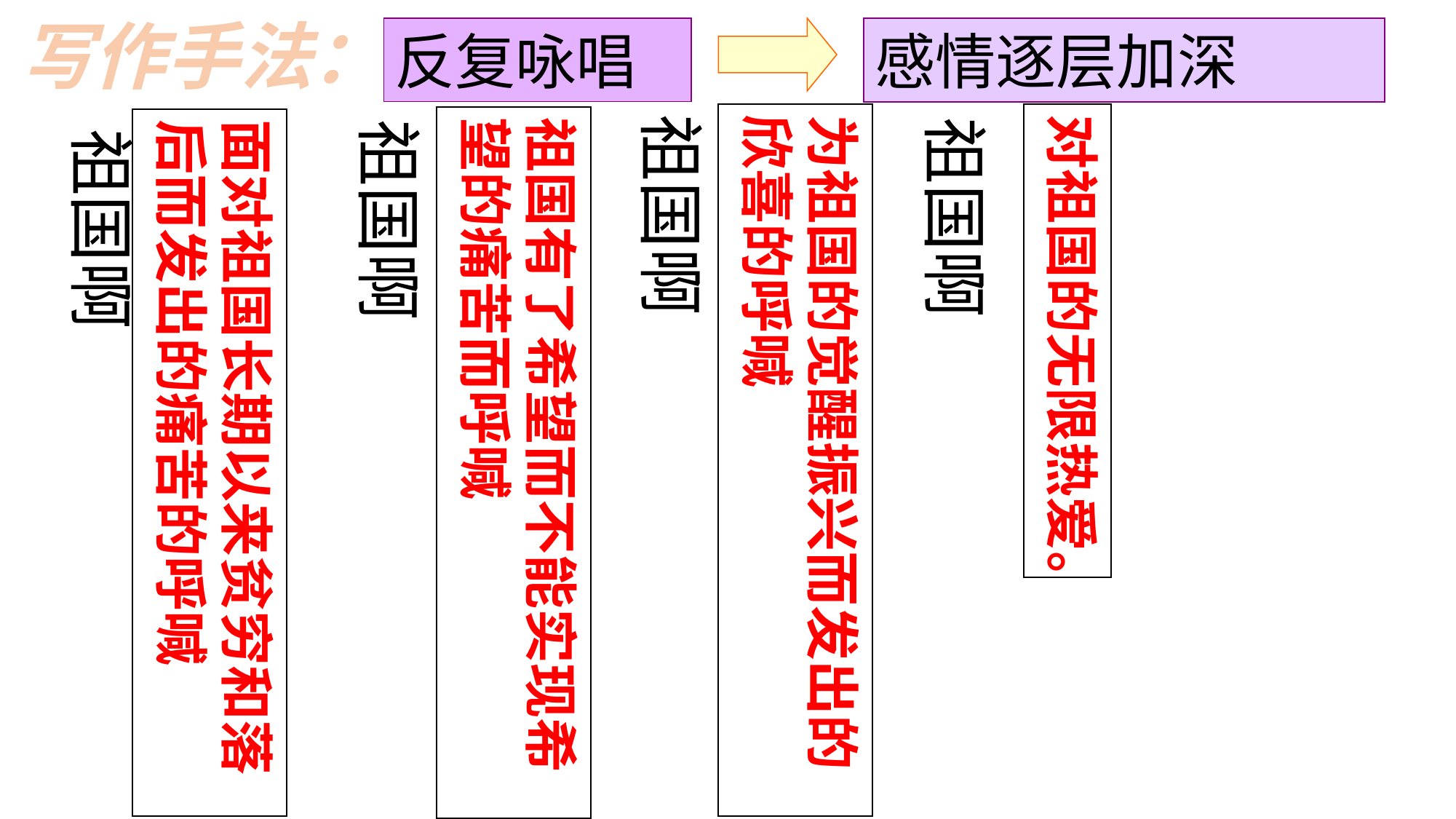

写作手法：
反复咏唱

感情逐层加深
祖国啊
为祖国的觉醒振兴而发出的欣喜的呼喊
对祖国的无限热爱。
祖国有了希望而不能实现希望的痛苦而呼喊
祖国啊
面对祖国长期以来贫穷和落后而发出的痛苦的呼喊
祖国啊
祖国啊